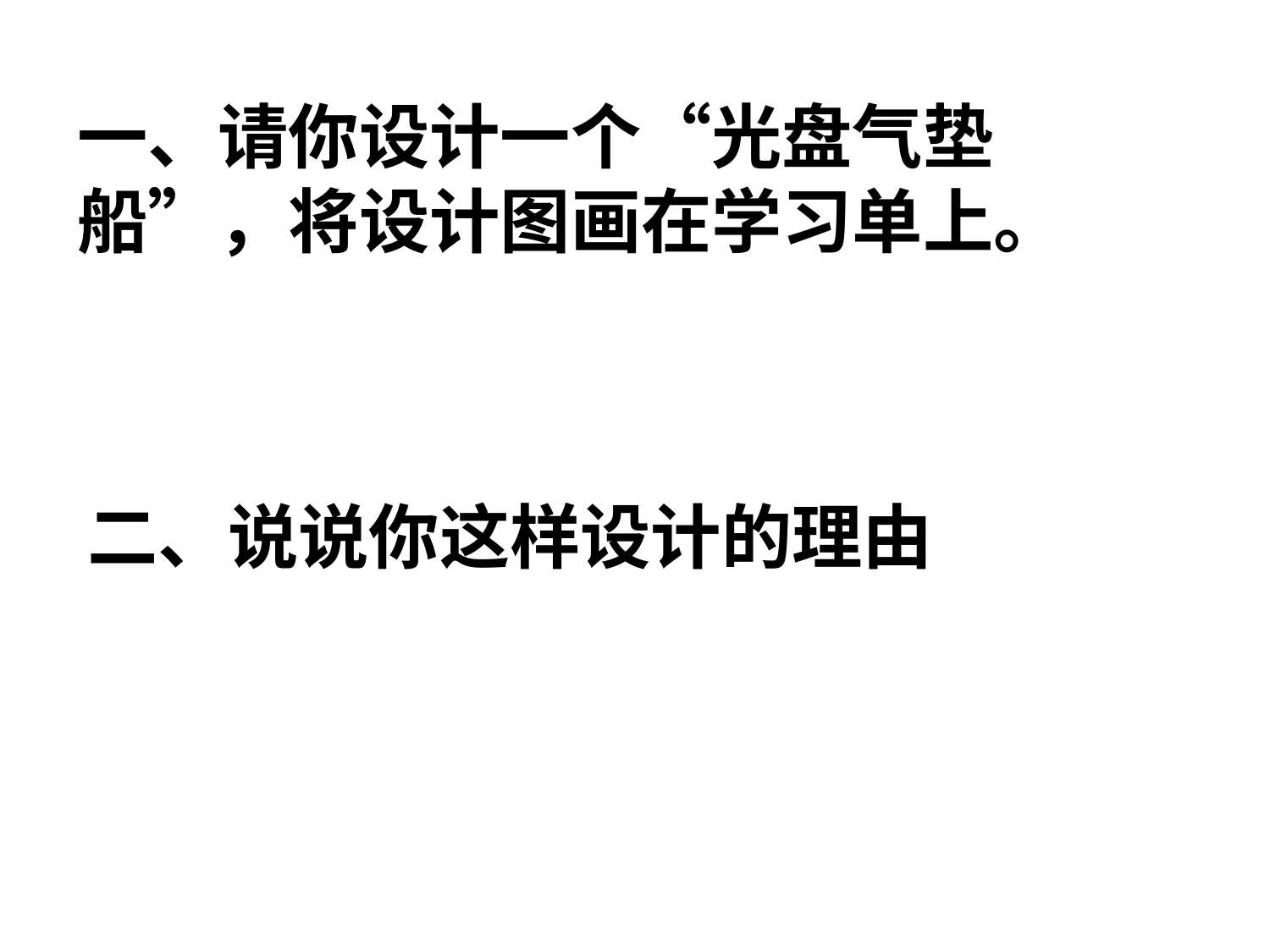

一、请你设计一个“光盘气垫船”，将设计图画在学习单上。
二、说说你这样设计的理由